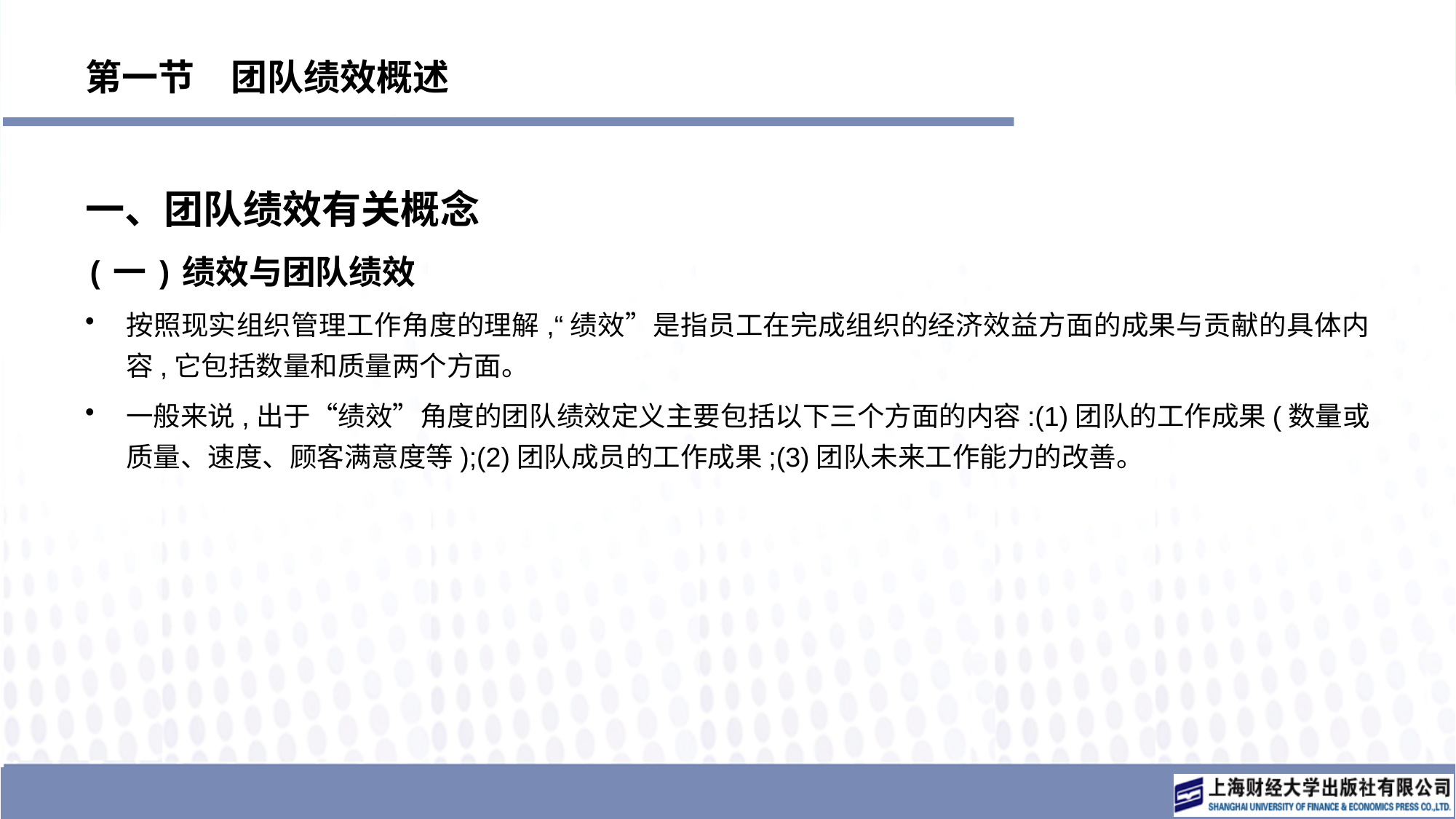

# 第一节　团队绩效概述
一、团队绩效有关概念
(一)绩效与团队绩效
按照现实组织管理工作角度的理解,“绩效”是指员工在完成组织的经济效益方面的成果与贡献的具体内容,它包括数量和质量两个方面。
一般来说,出于“绩效”角度的团队绩效定义主要包括以下三个方面的内容:(1)团队的工作成果(数量或质量、速度、顾客满意度等);(2)团队成员的工作成果;(3)团队未来工作能力的改善。